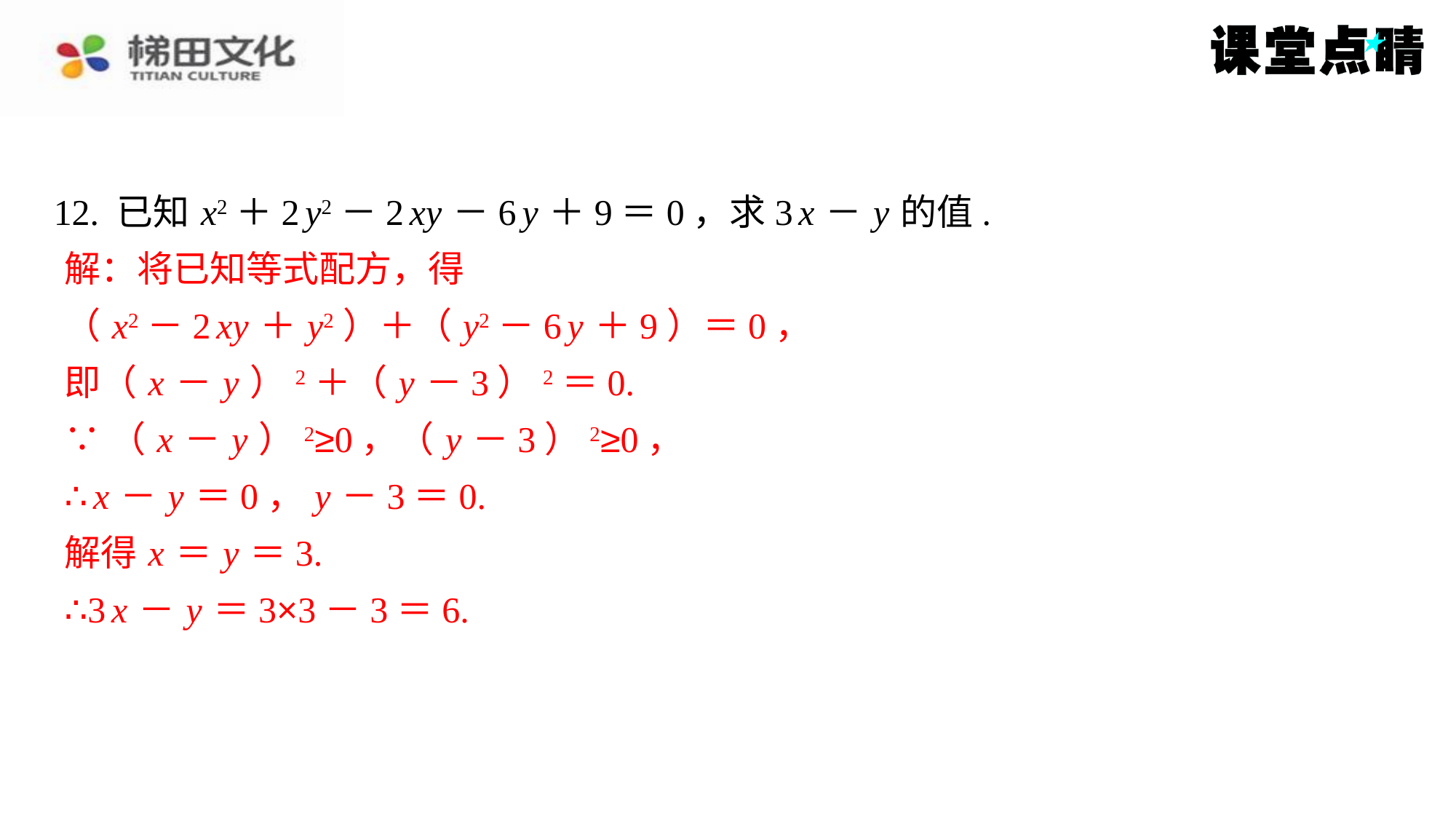

12. 已知 x2＋2 y2－2 xy －6 y ＋9＝0，求3 x － y 的值.
解：将已知等式配方，得
解：将已知等式配方，得
（ x2－2 xy ＋ y2）＋（ y2－6 y ＋9）＝0，
即（ x － y ）2＋（ y －3）2＝0.
∵（ x － y ）2≥0，（ y －3）2≥0，
∴ x － y ＝0， y －3＝0.
解得 x ＝ y ＝3.
∴3 x － y ＝3×3－3＝6.
（ x2－2 xy ＋ y2）＋（ y2－6 y ＋9）＝0，
即（ x － y ）2＋（ y －3）2＝0.
∵（ x － y ）2≥0，（ y －3）2≥0，
∴ x － y ＝0， y －3＝0.
解得 x ＝ y ＝3.
∴3 x － y ＝3×3－3＝6.